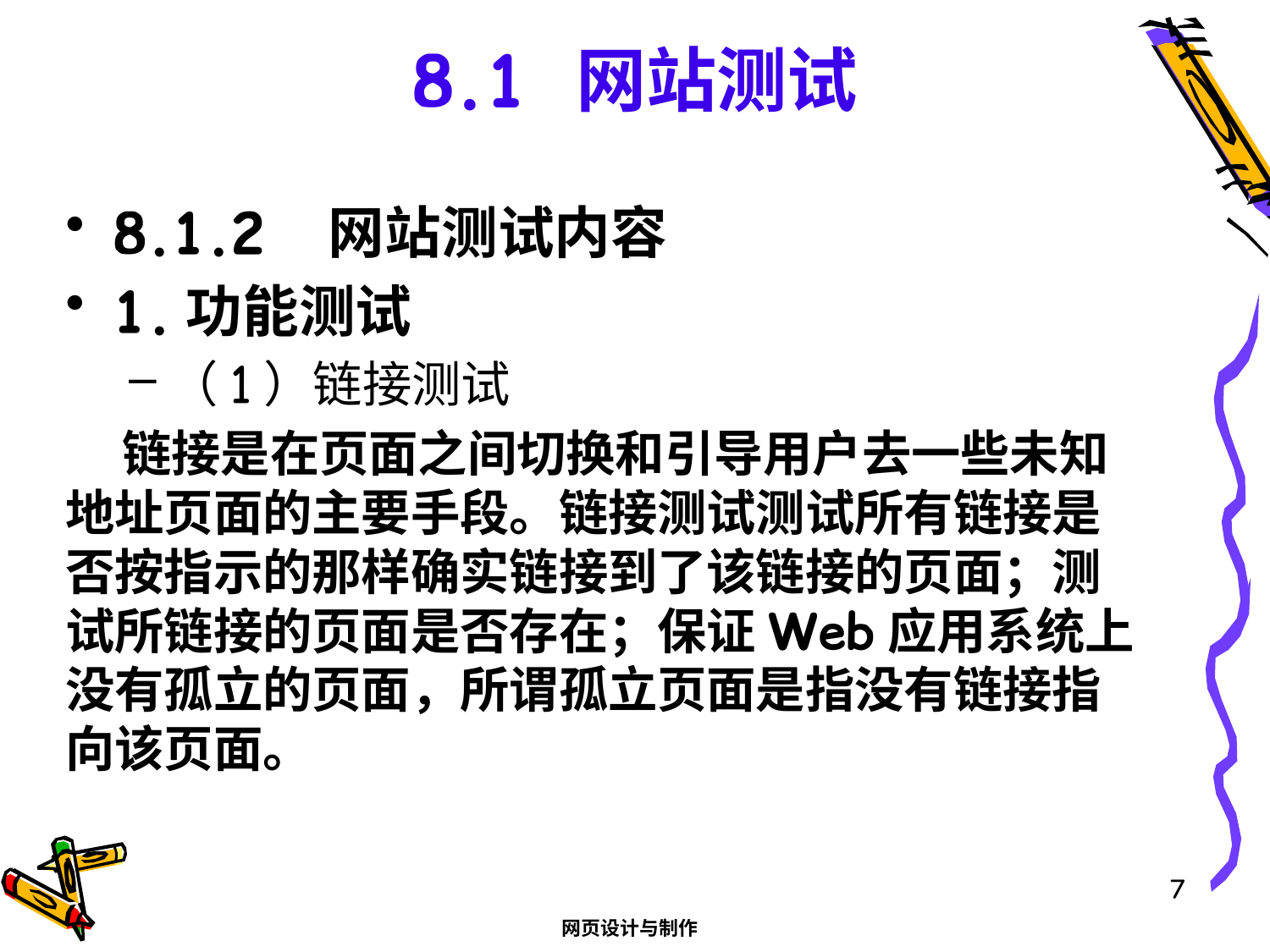

# 8.1 网站测试
8.1.2  网站测试内容
1.功能测试
（1）链接测试
    链接是在页面之间切换和引导用户去一些未知地址页面的主要手段。链接测试测试所有链接是否按指示的那样确实链接到了该链接的页面；测试所链接的页面是否存在；保证Web应用系统上没有孤立的页面，所谓孤立页面是指没有链接指向该页面。

7
网页设计与制作